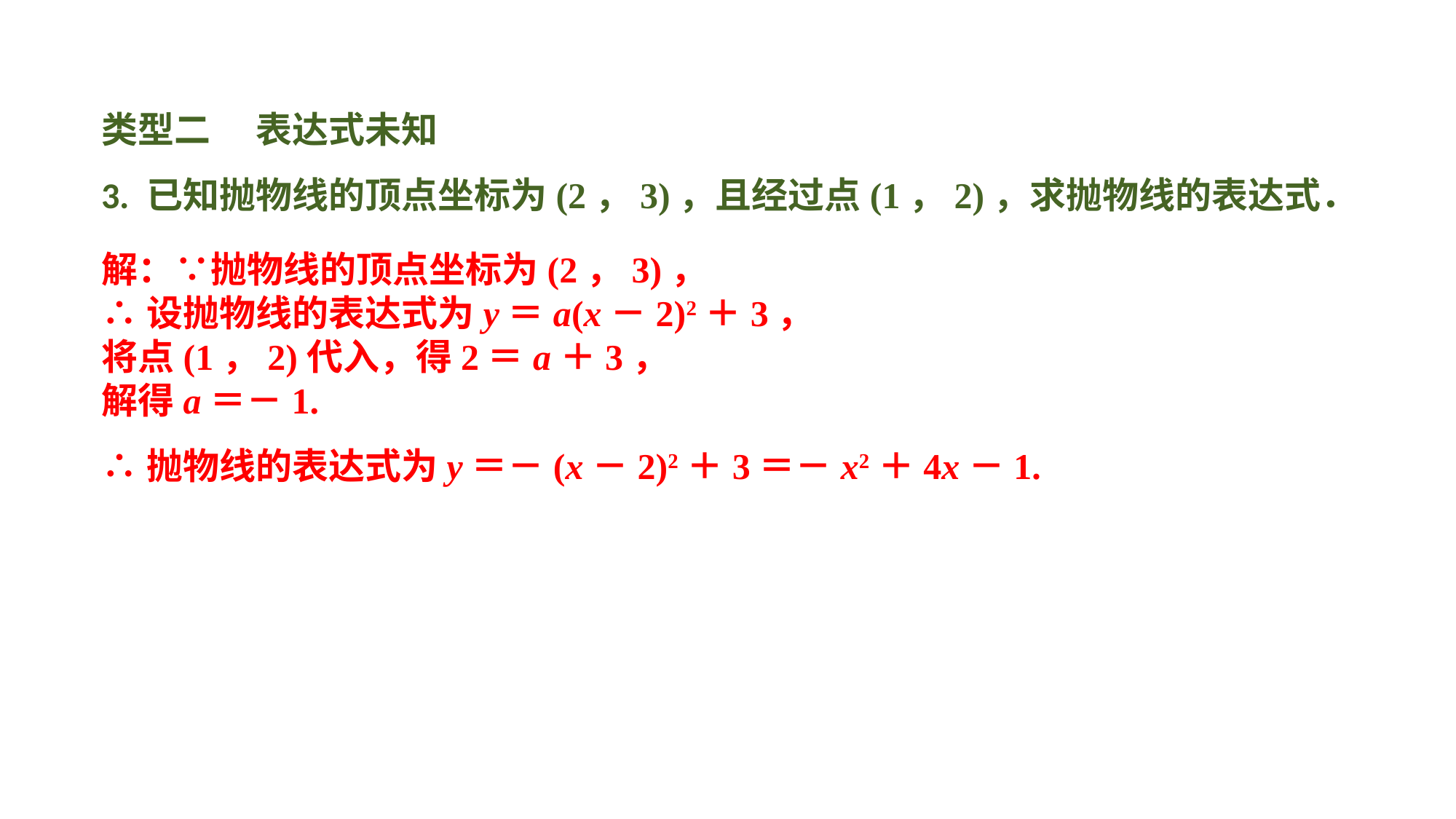

类型二　 表达式未知3. 已知抛物线的顶点坐标为(2，3)，且经过点(1，2)，求抛物线的表达式．
解：∵抛物线的顶点坐标为(2，3)，∴设抛物线的表达式为y＝a(x－2)2＋3，将点(1，2)代入，得2＝a＋3，解得a＝－1.∴抛物线的表达式为y＝－(x－2)2＋3＝－x2＋4x－1.